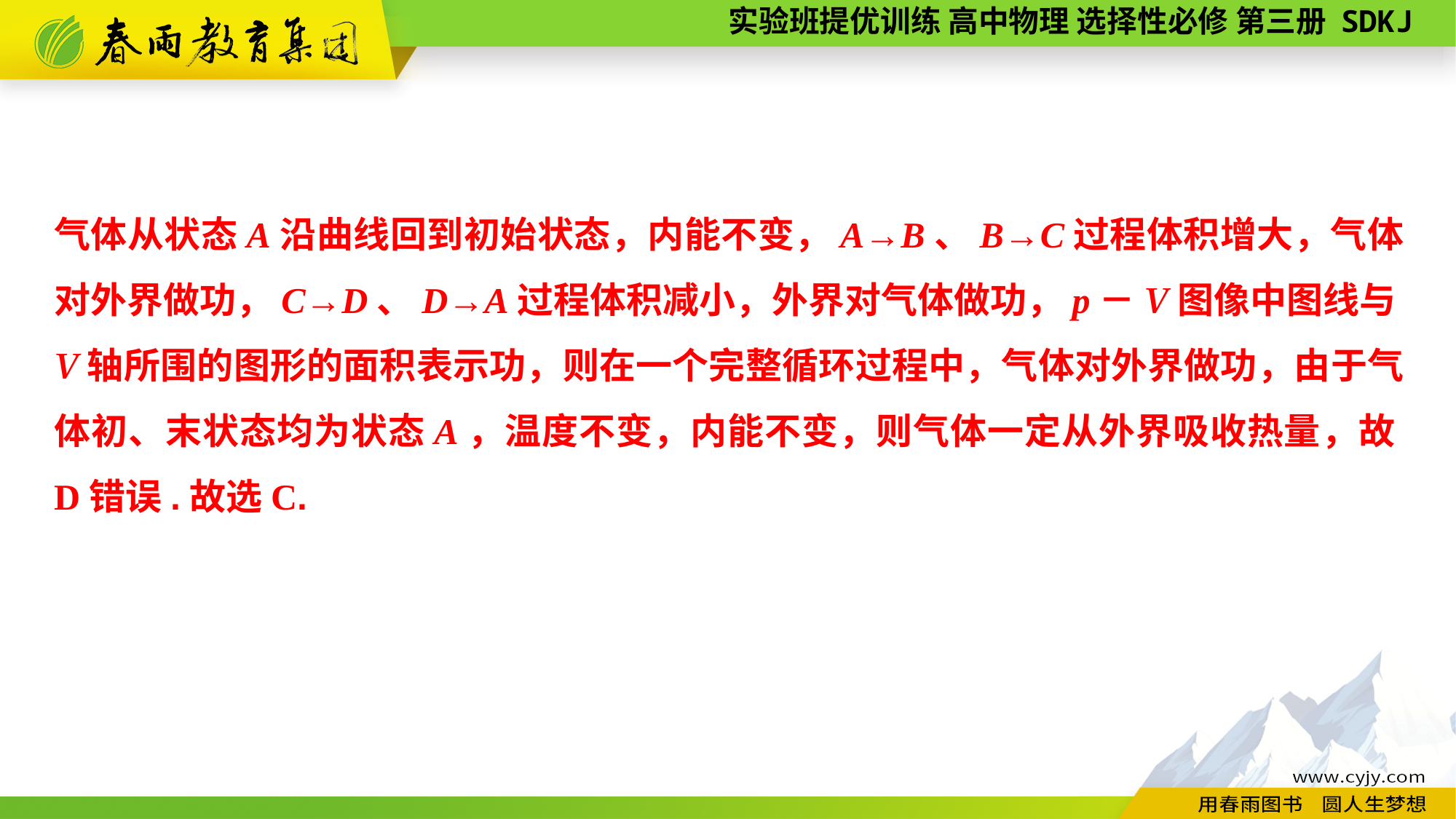

气体从状态A沿曲线回到初始状态，内能不变，A→B、B→C过程体积增大，气体对外界做功，C→D、D→A过程体积减小，外界对气体做功，p－V图像中图线与V轴所围的图形的面积表示功，则在一个完整循环过程中，气体对外界做功，由于气体初、末状态均为状态A，温度不变，内能不变，则气体一定从外界吸收热量，故D错误.故选C.